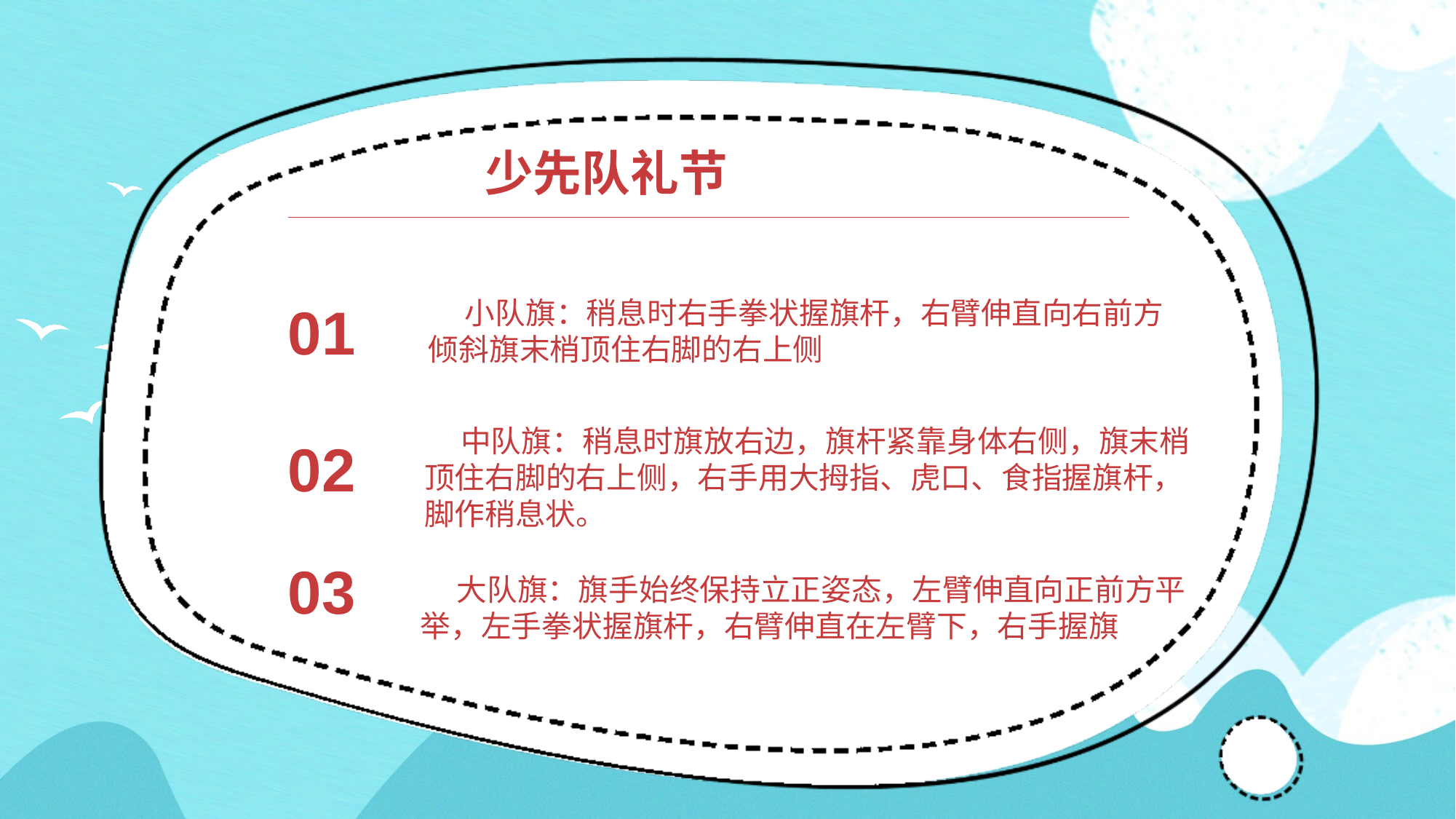

少先队礼节
01
小队旗：稍息时右手拳状握旗杆，右臂伸直向右前方倾斜旗末梢顶住右脚的右上侧
02
中队旗：稍息时旗放右边，旗杆紧靠身体右侧，旗末梢顶住右脚的右上侧，右手用大拇指、虎口、食指握旗杆，脚作稍息状。
03
大队旗：旗手始终保持立正姿态，左臂伸直向正前方平举，左手拳状握旗杆，右臂伸直在左臂下，右手握旗